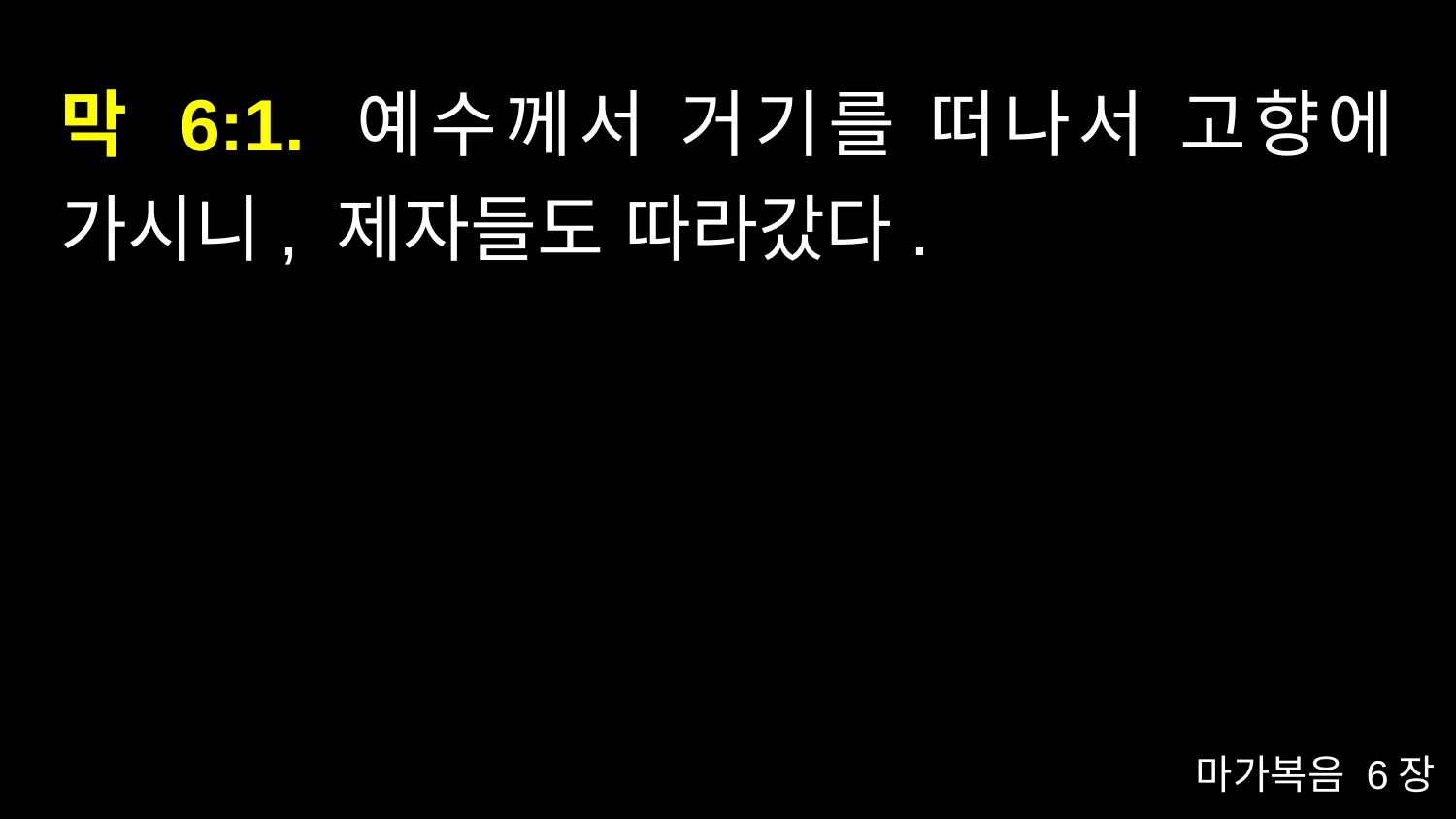

# 막 6:1. 예수께서 거기를 떠나서 고향에 가시니, 제자들도 따라갔다.
마가복음 6장